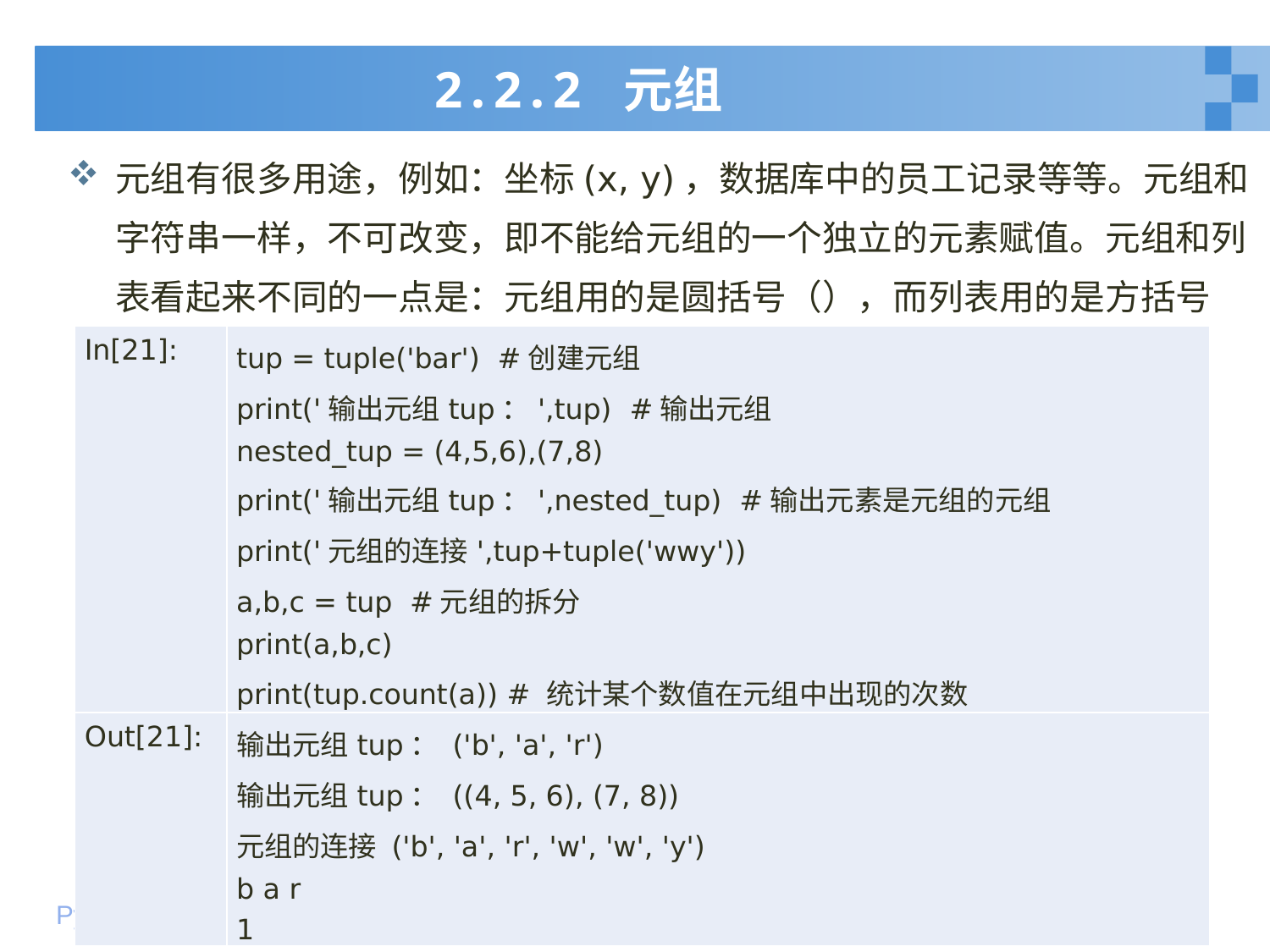

# 2.2.2 元组
元组有很多用途，例如：坐标(x, y)，数据库中的员工记录等等。元组和字符串一样，不可改变，即不能给元组的一个独立的元素赋值。元组和列表看起来不同的一点是：元组用的是圆括号（），而列表用的是方括号[]。
| In[21]: | tup = tuple('bar') #创建元组 print('输出元组tup：',tup) #输出元组 nested\_tup = (4,5,6),(7,8) print('输出元组tup：',nested\_tup) #输出元素是元组的元组 print('元组的连接',tup+tuple('wwy')) a,b,c = tup #元组的拆分 print(a,b,c) print(tup.count(a)) # 统计某个数值在元组中出现的次数 |
| --- | --- |
| Out[21]: | 输出元组tup： ('b', 'a', 'r') 输出元组tup： ((4, 5, 6), (7, 8)) 元组的连接 ('b', 'a', 'r', 'w', 'w', 'y') b a r 1 |
16
2020年1月10日星期五